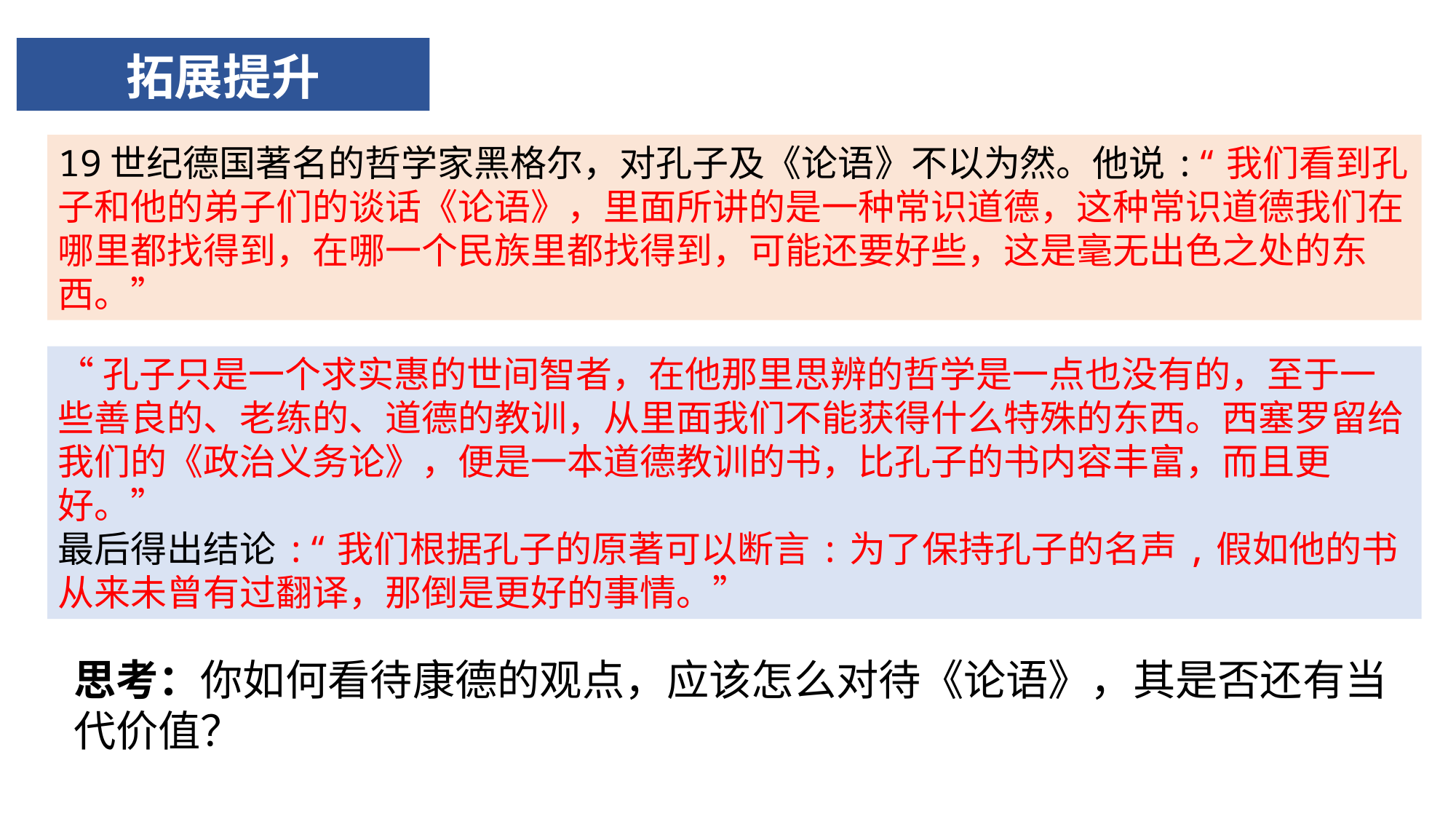

# 拓展提升
19世纪德国著名的哲学家黑格尔，对孔子及《论语》不以为然。他说:“我们看到孔子和他的弟子们的谈话《论语》，里面所讲的是一种常识道德，这种常识道德我们在哪里都找得到，在哪一个民族里都找得到，可能还要好些，这是毫无出色之处的东西。”
“孔子只是一个求实惠的世间智者，在他那里思辨的哲学是一点也没有的，至于一些善良的、老练的、道德的教训，从里面我们不能获得什么特殊的东西。西塞罗留给我们的《政治义务论》，便是一本道德教训的书，比孔子的书内容丰富，而且更好。”
最后得出结论:“我们根据孔子的原著可以断言:为了保持孔子的名声,假如他的书从来未曾有过翻译，那倒是更好的事情。”
思考：你如何看待康德的观点，应该怎么对待《论语》，其是否还有当代价值？